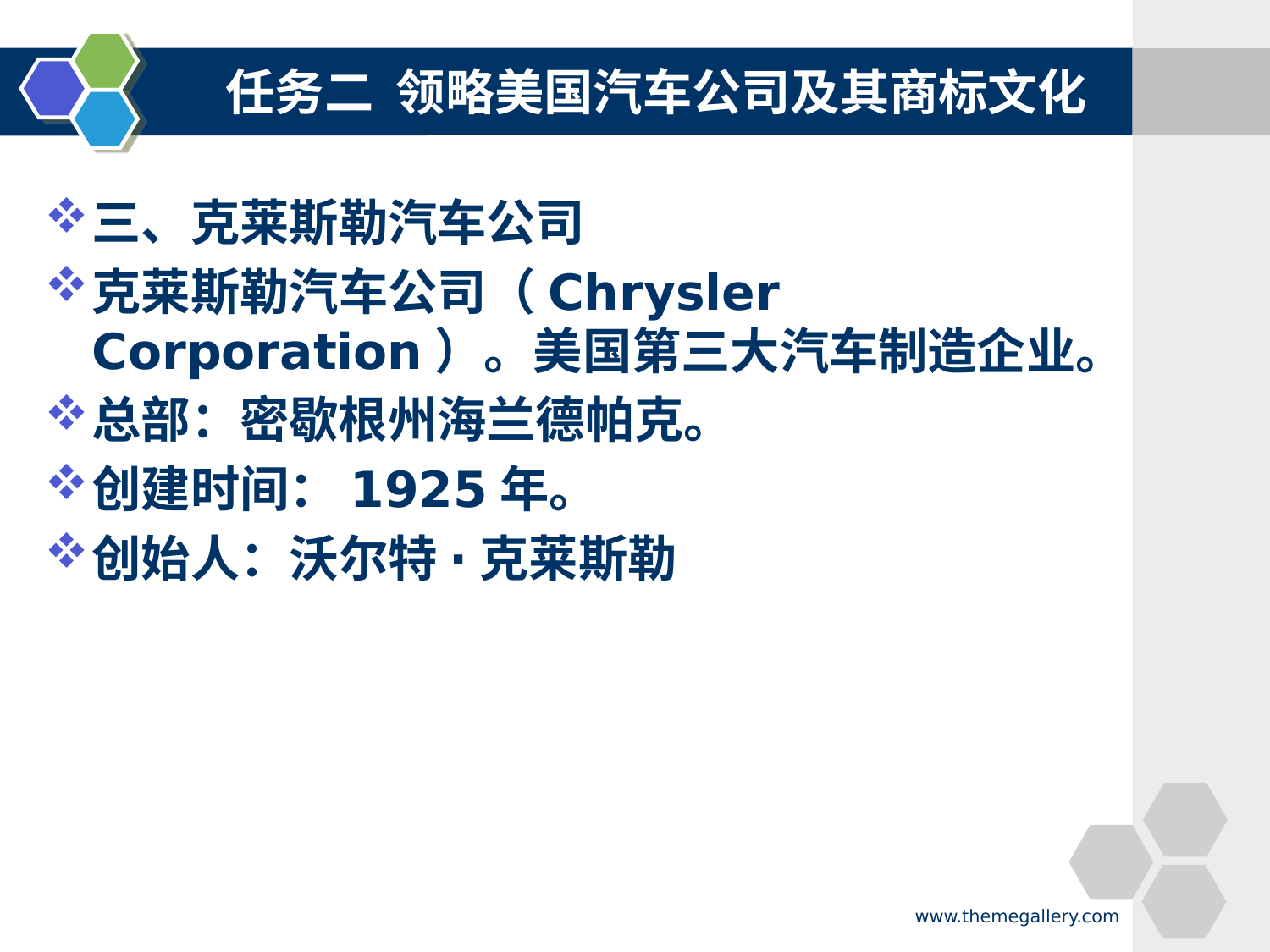

任务二  领略美国汽车公司及其商标文化
#
三、克莱斯勒汽车公司
克莱斯勒汽车公司（Chrysler Corporation）。美国第三大汽车制造企业。
总部：密歇根州海兰德帕克。
创建时间：1925年。
创始人：沃尔特·克莱斯勒

www.themegallery.com